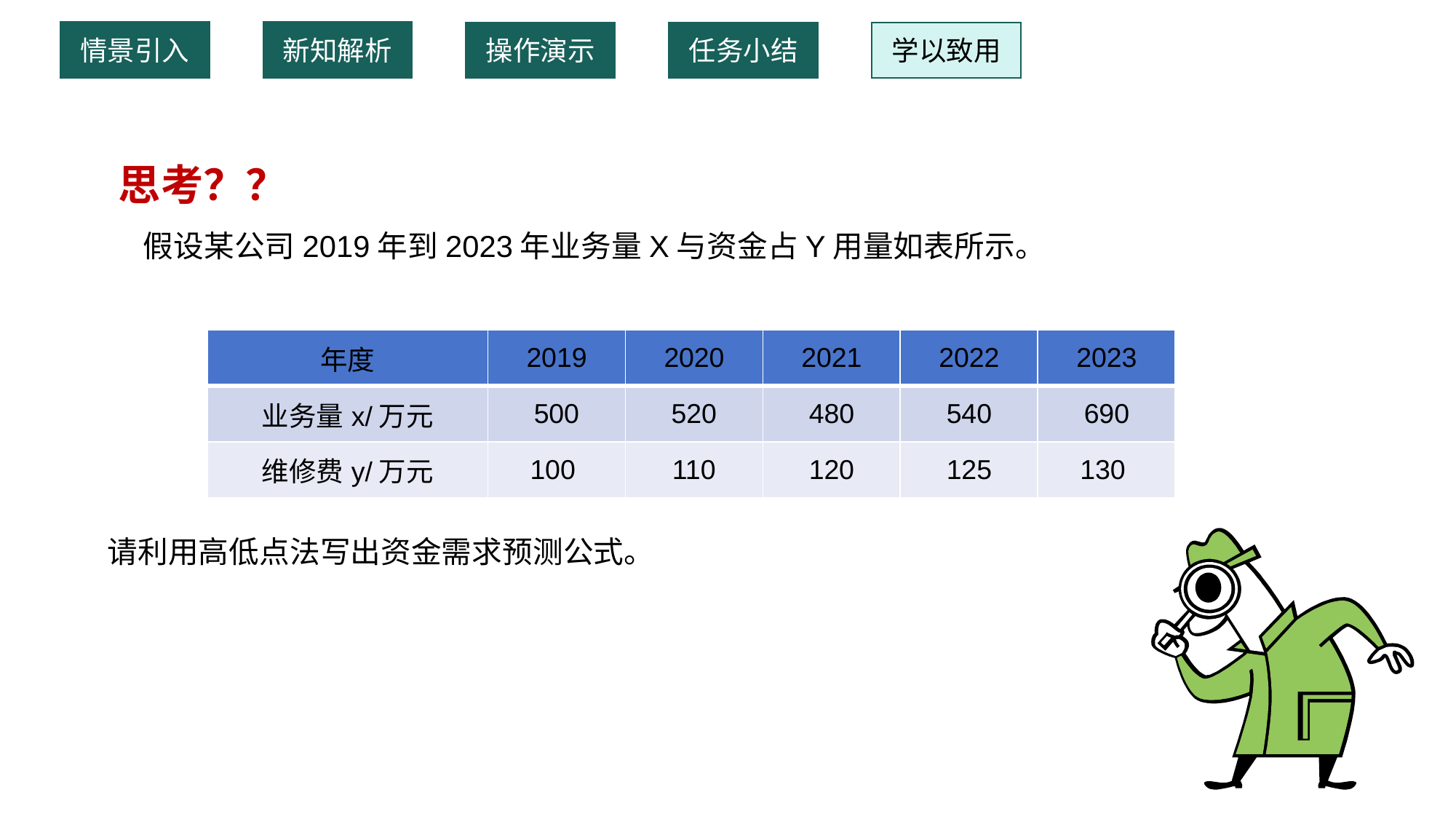

情景引入
新知解析
操作演示
任务小结
学以致用
   思考？？
       假设某公司2019年到2023年业务量X与资金占Y用量如表所示。

 请利用高低点法写出资金需求预测公式。

| 年度 | 2019 | 2020 | 2021 | 2022 | 2023 |
| --- | --- | --- | --- | --- | --- |
| 业务量x/万元 | 500 | 520 | 480 | 540 | 690 |
| 维修费y/万元 | 100 | 110 | 120 | 125 | 130 |